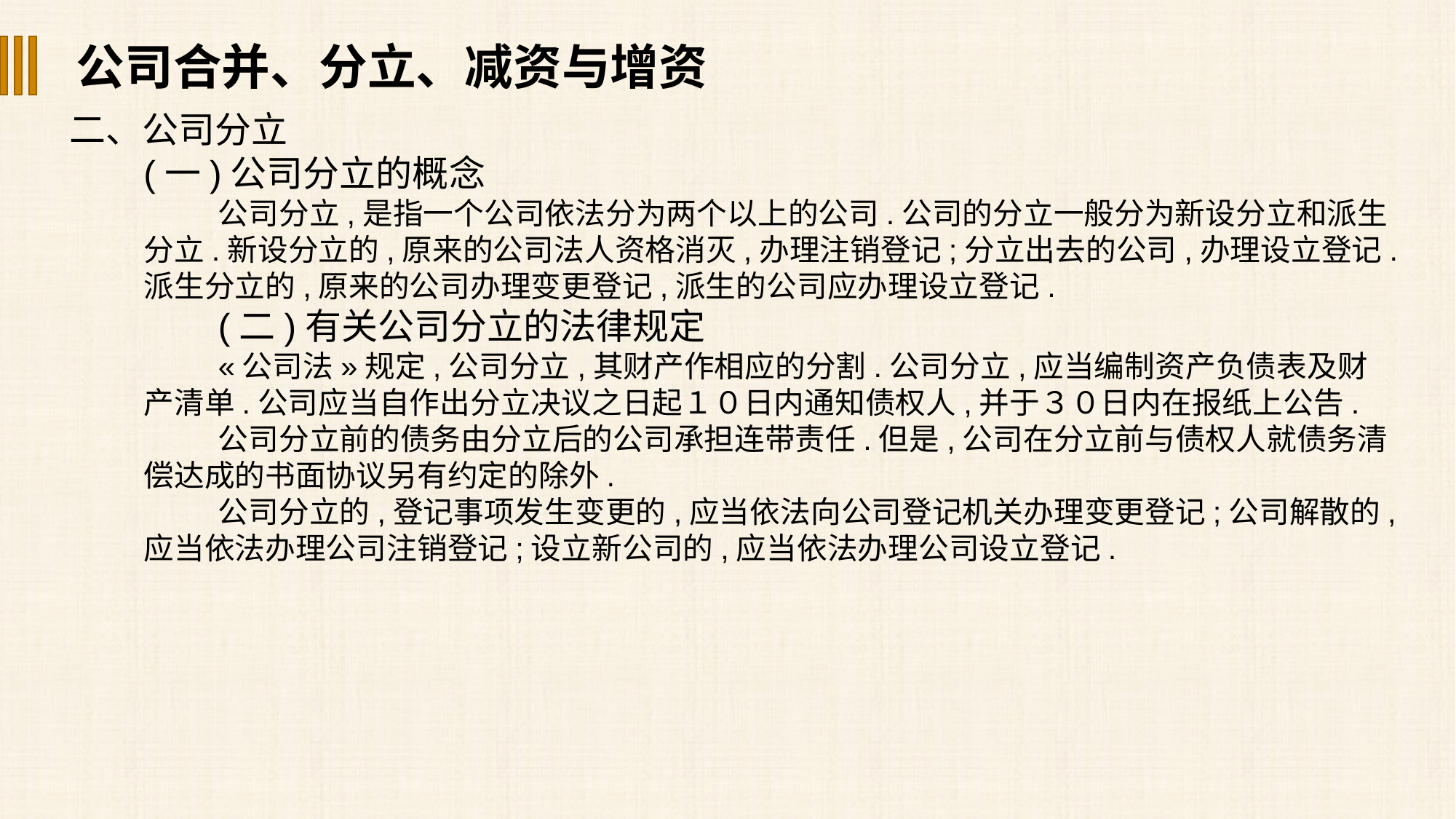

公司合并、分立、减资与增资

二、公司分立
(一)公司分立的概念
公司分立,是指一个公司依法分为两个以上的公司.公司的分立一般分为新设分立和派生分立.新设分立的,原来的公司法人资格消灭,办理注销登记;分立出去的公司,办理设立登记.派生分立的,原来的公司办理变更登记,派生的公司应办理设立登记.
(二)有关公司分立的法律规定
«公司法»规定,公司分立,其财产作相应的分割.公司分立,应当编制资产负债表及财产清单.公司应当自作出分立决议之日起１０日内通知债权人,并于３０日内在报纸上公告.
公司分立前的债务由分立后的公司承担连带责任.但是,公司在分立前与债权人就债务清偿达成的书面协议另有约定的除外.
公司分立的,登记事项发生变更的,应当依法向公司登记机关办理变更登记;公司解散的,应当依法办理公司注销登记;设立新公司的,应当依法办理公司设立登记.